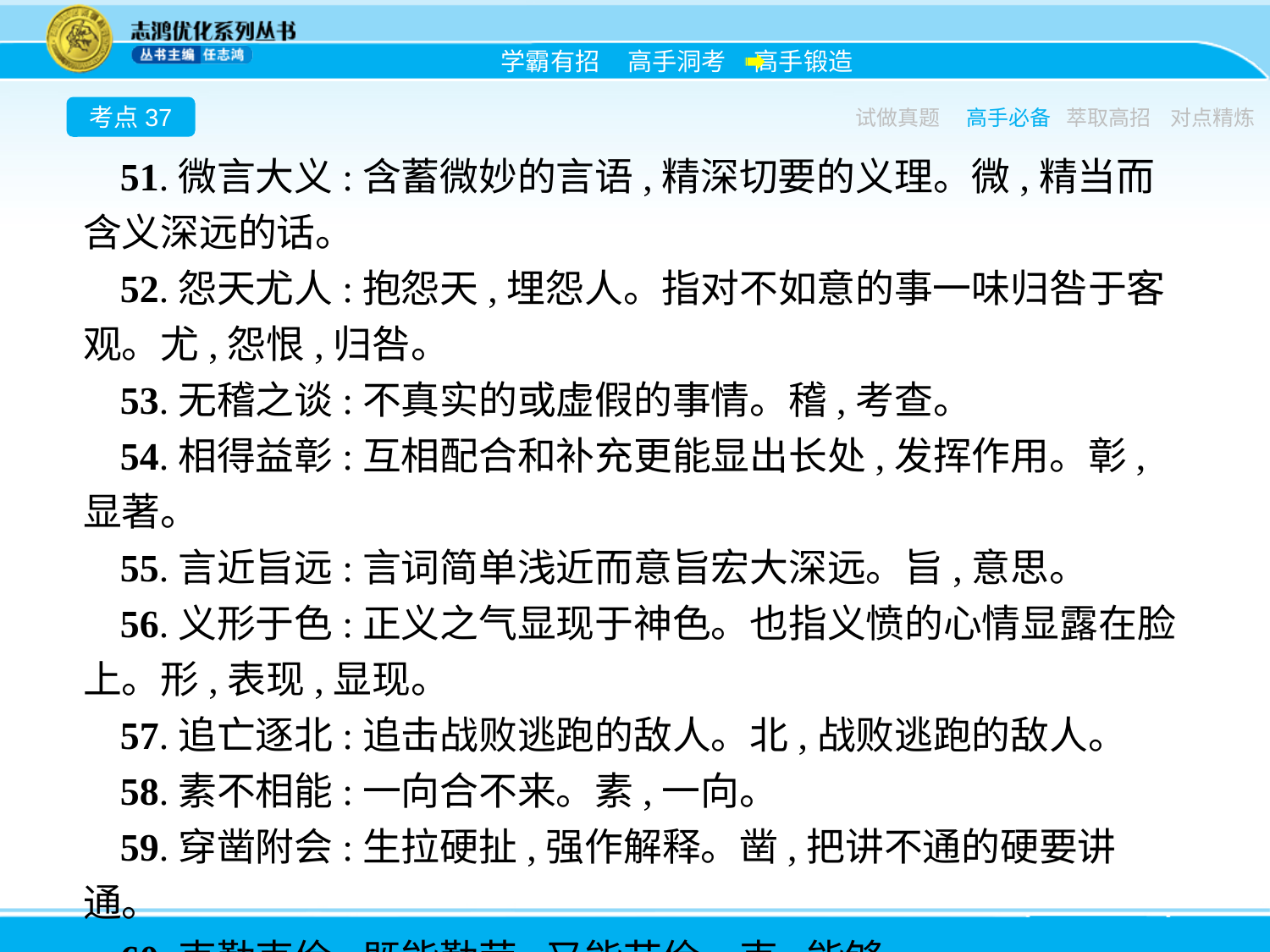

考点37
试做真题
高手必备
萃取高招
对点精炼
51.微言大义:含蓄微妙的言语,精深切要的义理。微,精当而含义深远的话。
52.怨天尤人:抱怨天,埋怨人。指对不如意的事一味归咎于客观。尤,怨恨,归咎。
53.无稽之谈:不真实的或虚假的事情。稽,考查。
54.相得益彰:互相配合和补充更能显出长处,发挥作用。彰,显著。
55.言近旨远:言词简单浅近而意旨宏大深远。旨,意思。
56.义形于色:正义之气显现于神色。也指义愤的心情显露在脸上。形,表现,显现。
57.追亡逐北:追击战败逃跑的敌人。北,战败逃跑的敌人。
58.素不相能:一向合不来。素,一向。
59.穿凿附会:生拉硬扯,强作解释。凿,把讲不通的硬要讲通。
60.克勤克俭:既能勤劳,又能节俭。克,能够。